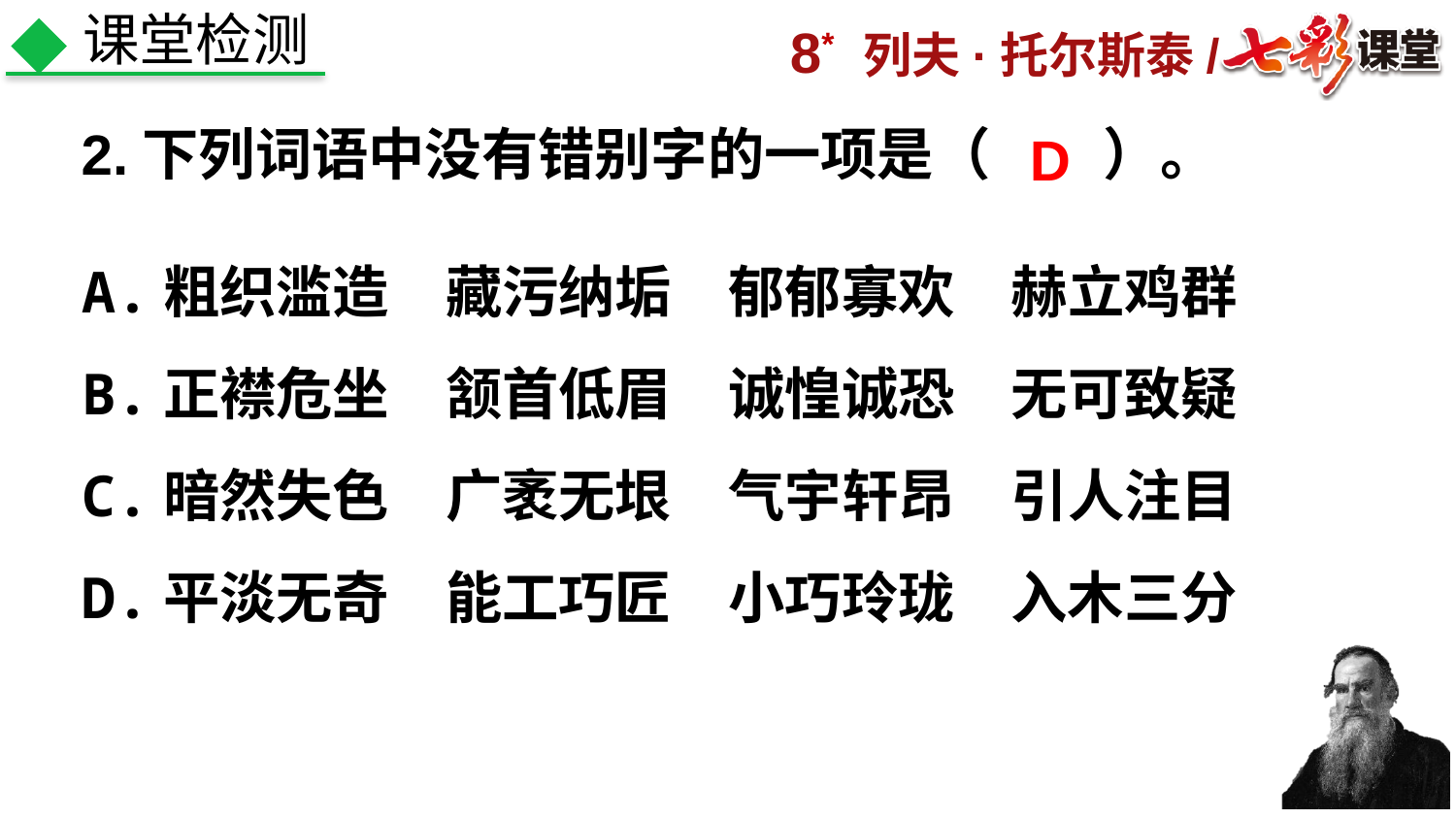

课堂检测

2.下列词语中没有错别字的一项是（　　）。
D
A.粗织滥造　藏污纳垢　郁郁寡欢　赫立鸡群
B.正襟危坐　颔首低眉　诚惶诚恐　无可致疑
C.暗然失色　广袤无垠　气宇轩昂　引人注目
D.平淡无奇　能工巧匠　小巧玲珑　入木三分